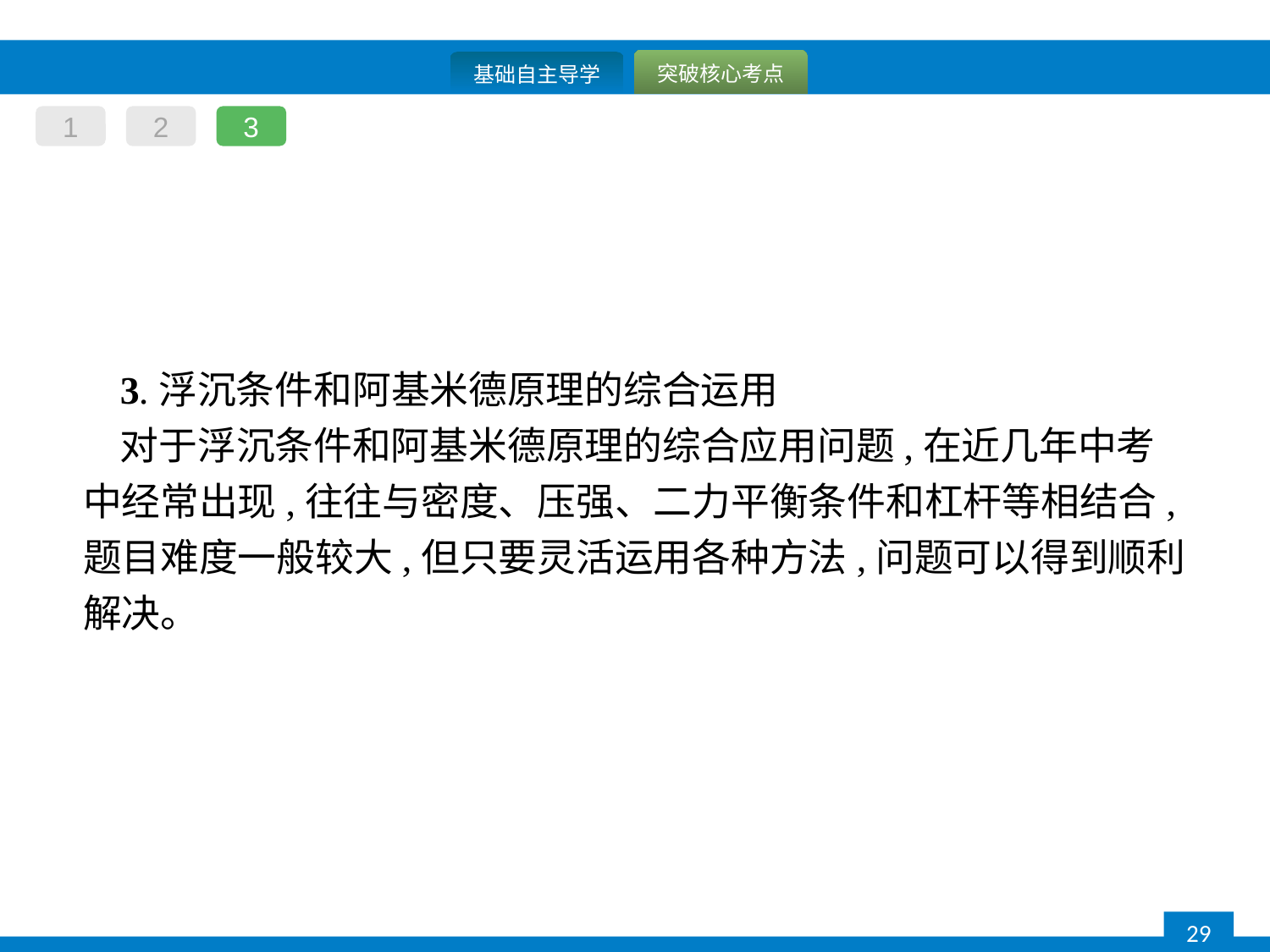

1
2
3
3.浮沉条件和阿基米德原理的综合运用
对于浮沉条件和阿基米德原理的综合应用问题,在近几年中考中经常出现,往往与密度、压强、二力平衡条件和杠杆等相结合,题目难度一般较大,但只要灵活运用各种方法,问题可以得到顺利解决。